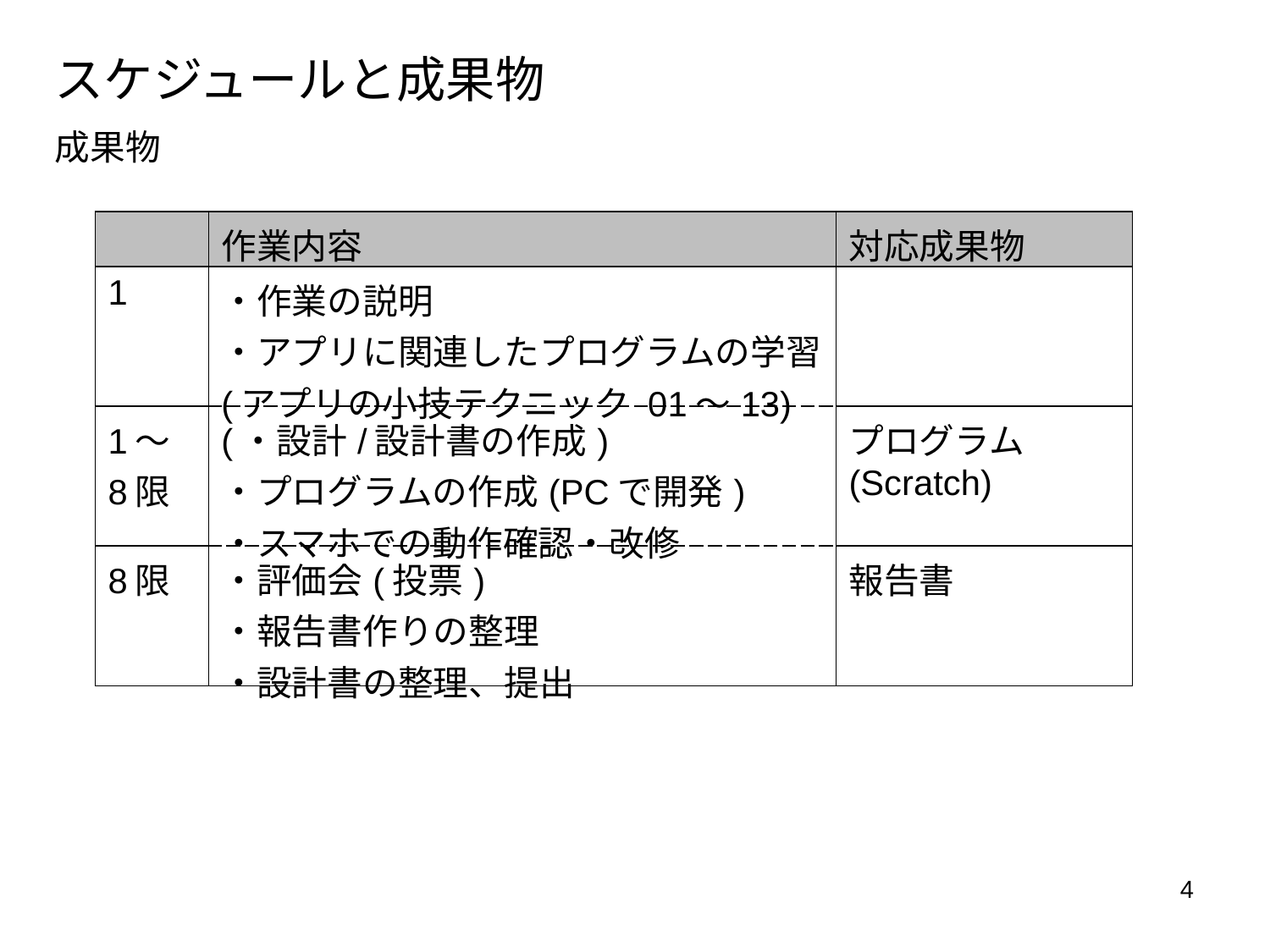

スケジュールと成果物
成果物
|  | 作業内容 | 対応成果物 |
| --- | --- | --- |
| 1 | ・作業の説明 ・アプリに関連したプログラムの学習 (アプリの小技テクニック 01～13) |  |
| 1～ 8限 | (・設計/設計書の作成) ・プログラムの作成(PCで開発) ・スマホでの動作確認・改修 | プログラム(Scratch) |
| 8限 | ・評価会(投票) ・報告書作りの整理 ・設計書の整理、提出 | 報告書 |
4